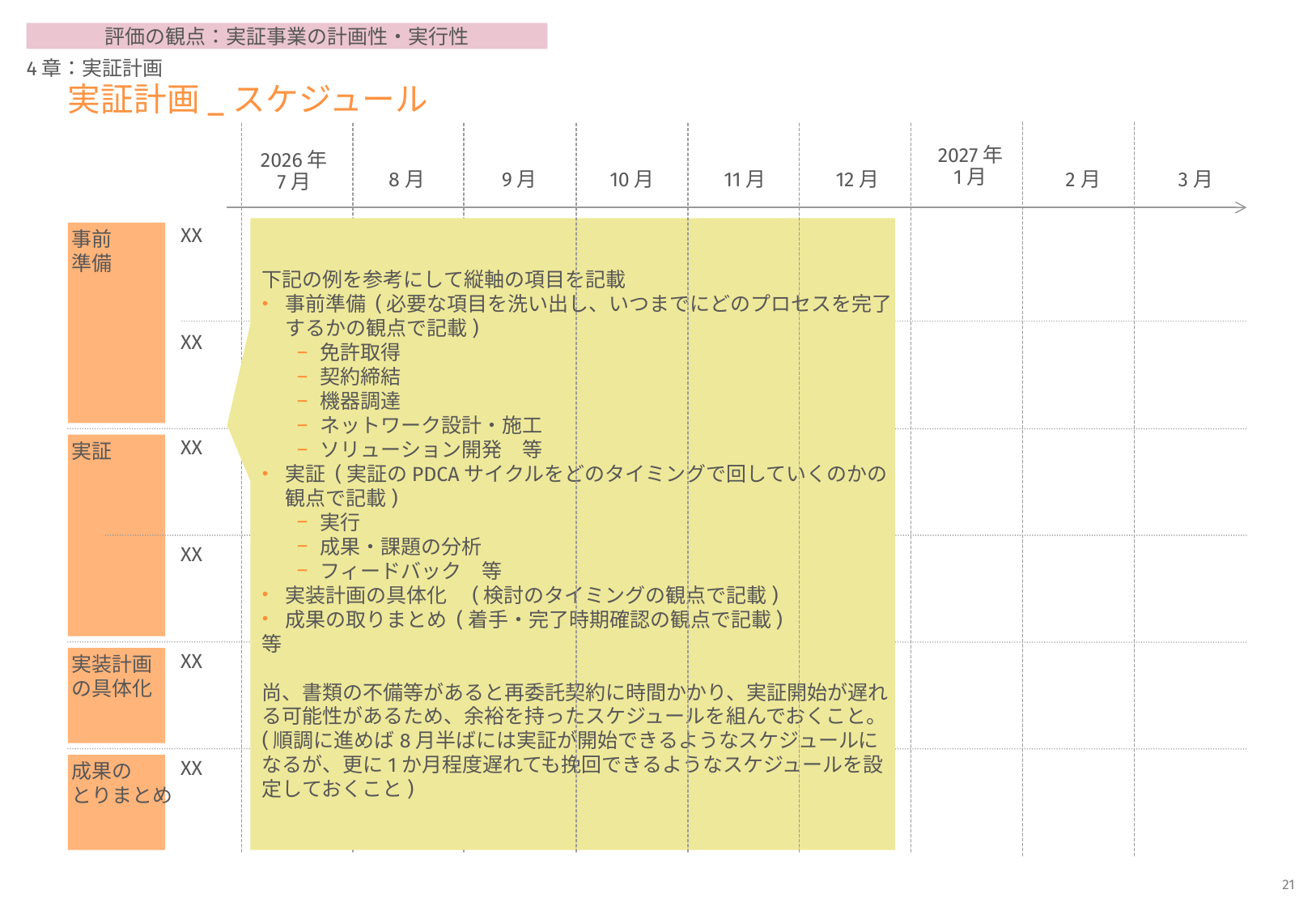

評価の観点：実証事業の計画性・実行性
4章：実証計画
# 実証計画_スケジュール

8月

9月

10月

11月

12月
2027年
1月

2月

3月
2026年
7月
下記の例を参考にして縦軸の項目を記載
事前準備 (必要な項目を洗い出し、いつまでにどのプロセスを完了するかの観点で記載)
免許取得
契約締結
機器調達
ネットワーク設計・施工
ソリューション開発　等
実証 (実証のPDCAサイクルをどのタイミングで回していくのかの観点で記載)
実行
成果・課題の分析
フィードバック　等
実装計画の具体化　(検討のタイミングの観点で記載)
成果の取りまとめ (着手・完了時期確認の観点で記載)
等

尚、書類の不備等があると再委託契約に時間かかり、実証開始が遅れる可能性があるため、余裕を持ったスケジュールを組んでおくこと。(順調に進めば8月半ばには実証が開始できるようなスケジュールになるが、更に1か月程度遅れても挽回できるようなスケジュールを設定しておくこと)
事前
準備
XX
XXX
XX
実証
XX
XX
実装計画
の具体化
XX
成果の
とりまとめ
XX